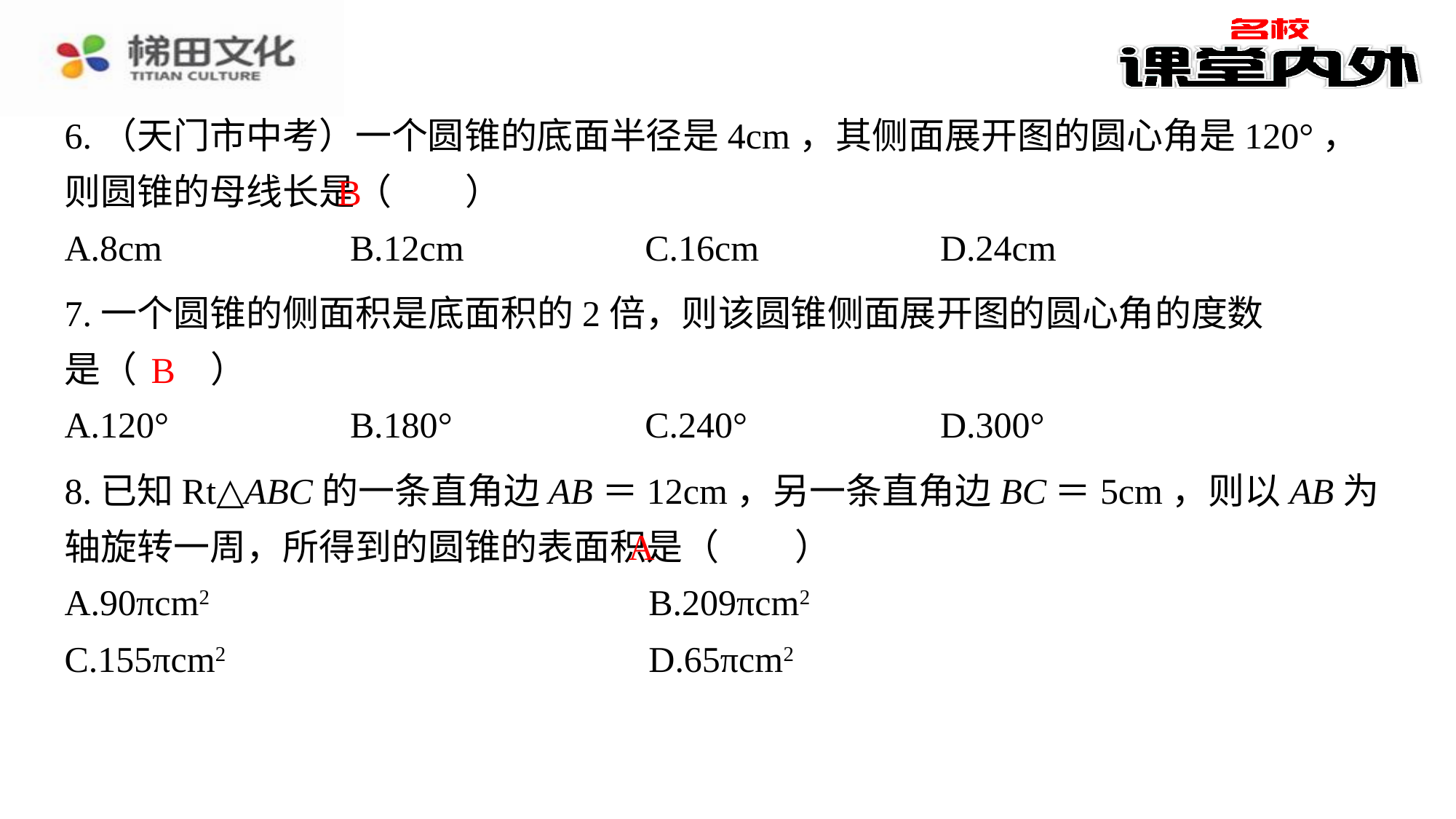

6.（天门市中考）一个圆锥的底面半径是4cm，其侧面展开图的圆心角是120°，则圆锥的母线长是（　B　）
B
| A.8cm | B.12cm | C.16cm | D.24cm |
| --- | --- | --- | --- |
7.一个圆锥的侧面积是底面积的2倍，则该圆锥侧面展开图的圆心角的度数
是（　B　）
B
| A.120° | B.180° | C.240° | D.300° |
| --- | --- | --- | --- |
8.已知Rt△ABC的一条直角边AB＝12cm，另一条直角边BC＝5cm，则以AB为轴旋转一周，所得到的圆锥的表面积是（　A　）
A
| A.90πcm2 | B.209πcm2 |
| --- | --- |
| C.155πcm2 | D.65πcm2 |